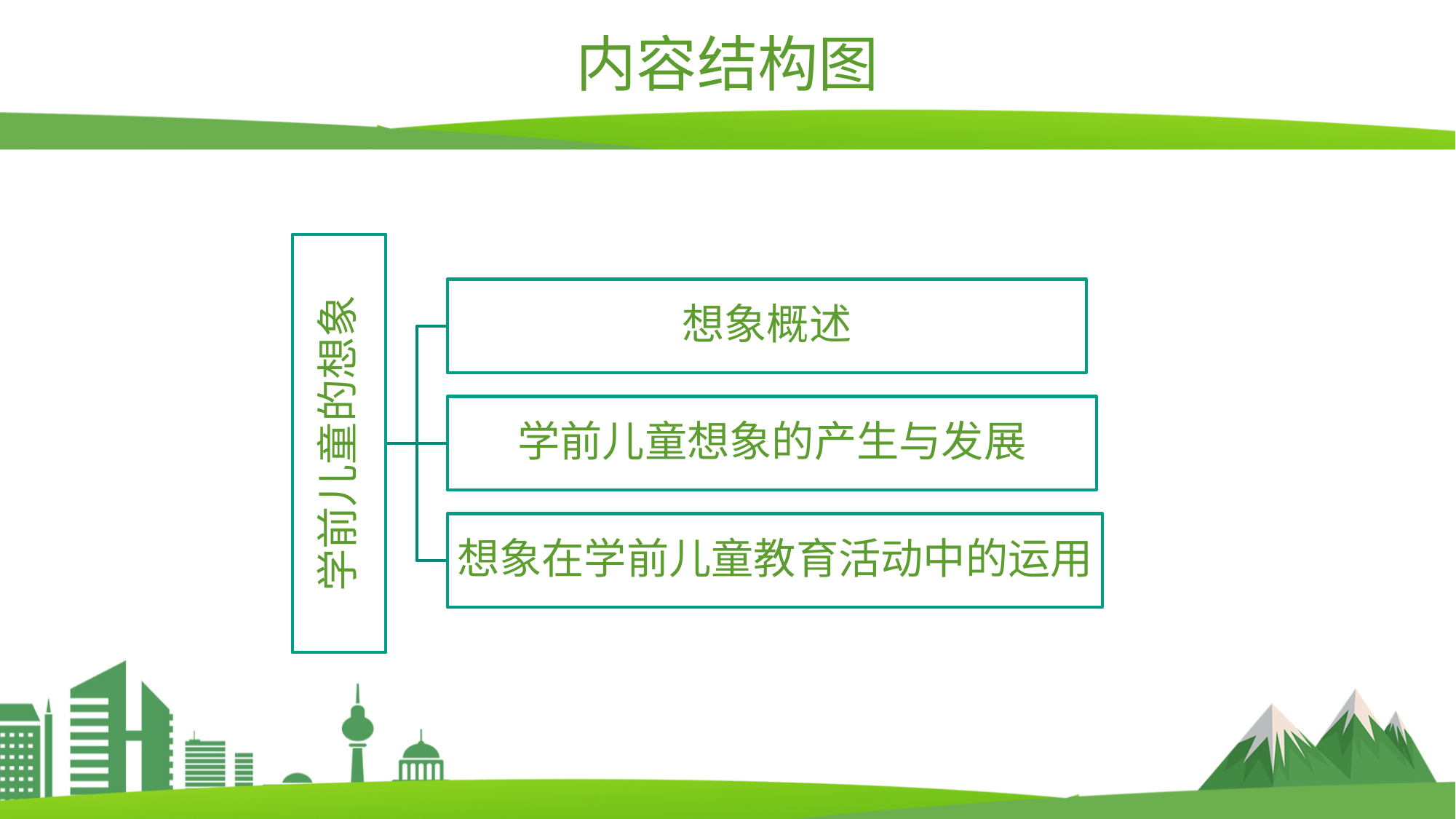

内容结构图

学前儿童的想象
想象概述
学前儿童想象的产生与发展
想象在学前儿童教育活动中的运用